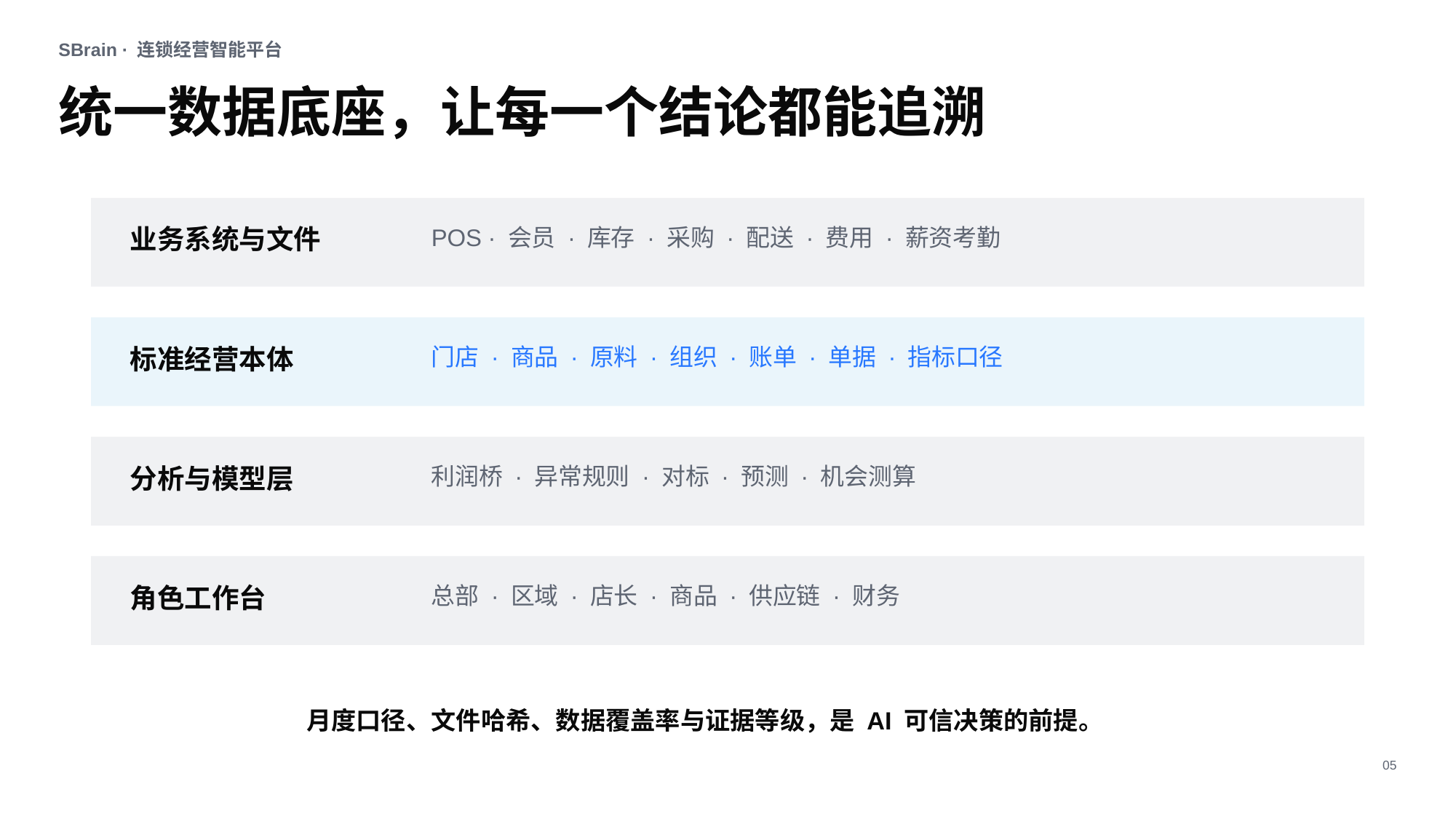

SBrain · 连锁经营智能平台
统一数据底座，让每一个结论都能追溯

业务系统与文件
POS · 会员 · 库存 · 采购 · 配送 · 费用 · 薪资考勤

标准经营本体
门店 · 商品 · 原料 · 组织 · 账单 · 单据 · 指标口径

分析与模型层
利润桥 · 异常规则 · 对标 · 预测 · 机会测算

角色工作台
总部 · 区域 · 店长 · 商品 · 供应链 · 财务
月度口径、文件哈希、数据覆盖率与证据等级，是 AI 可信决策的前提。
05